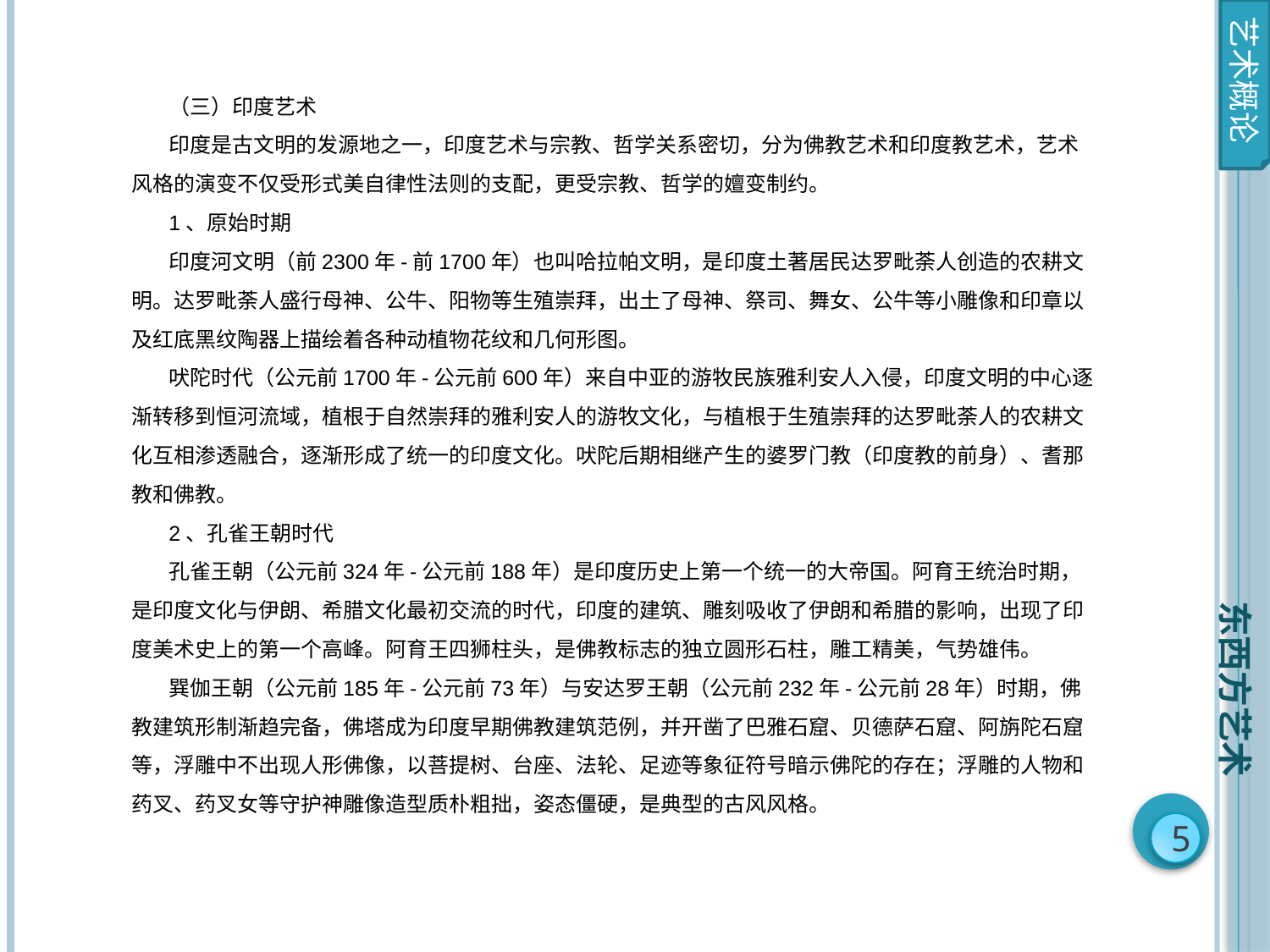

艺术概论
（三）印度艺术
印度是古文明的发源地之一，印度艺术与宗教、哲学关系密切，分为佛教艺术和印度教艺术，艺术风格的演变不仅受形式美自律性法则的支配，更受宗教、哲学的嬗变制约。
1、原始时期
印度河文明（前2300年-前1700年）也叫哈拉帕文明，是印度土著居民达罗毗荼人创造的农耕文明。达罗毗荼人盛行母神、公牛、阳物等生殖崇拜，出土了母神、祭司、舞女、公牛等小雕像和印章以及红底黑纹陶器上描绘着各种动植物花纹和几何形图。
吠陀时代（公元前1700年-公元前600年）来自中亚的游牧民族雅利安人入侵，印度文明的中心逐渐转移到恒河流域，植根于自然崇拜的雅利安人的游牧文化，与植根于生殖崇拜的达罗毗荼人的农耕文化互相渗透融合，逐渐形成了统一的印度文化。吠陀后期相继产生的婆罗门教（印度教的前身）、耆那教和佛教。
2、孔雀王朝时代
孔雀王朝（公元前324年-公元前188年）是印度历史上第一个统一的大帝国。阿育王统治时期，是印度文化与伊朗、希腊文化最初交流的时代，印度的建筑、雕刻吸收了伊朗和希腊的影响，出现了印度美术史上的第一个高峰。阿育王四狮柱头，是佛教标志的独立圆形石柱，雕工精美，气势雄伟。
巽伽王朝（公元前185年-公元前73年）与安达罗王朝（公元前232年-公元前28年）时期，佛教建筑形制渐趋完备，佛塔成为印度早期佛教建筑范例，并开凿了巴雅石窟、贝德萨石窟、阿旃陀石窟等，浮雕中不出现人形佛像，以菩提树、台座、法轮、足迹等象征符号暗示佛陀的存在；浮雕的人物和药叉、药叉女等守护神雕像造型质朴粗拙，姿态僵硬，是典型的古风风格。

东西方艺术
5